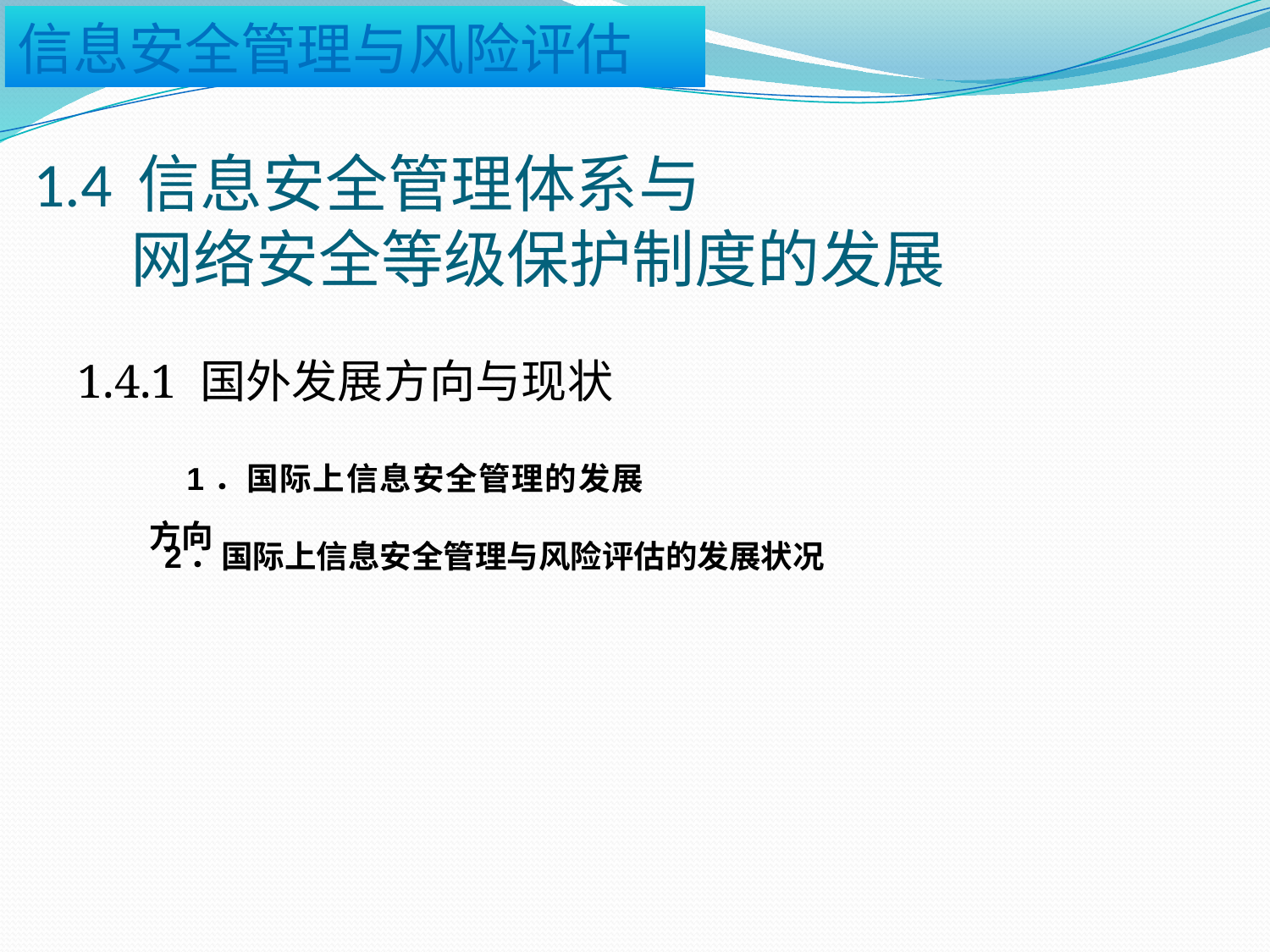

# 1.4 信息安全管理体系与 网络安全等级保护制度的发展
1.4.1 国外发展方向与现状
1．国际上信息安全管理的发展方向
2．国际上信息安全管理与风险评估的发展状况